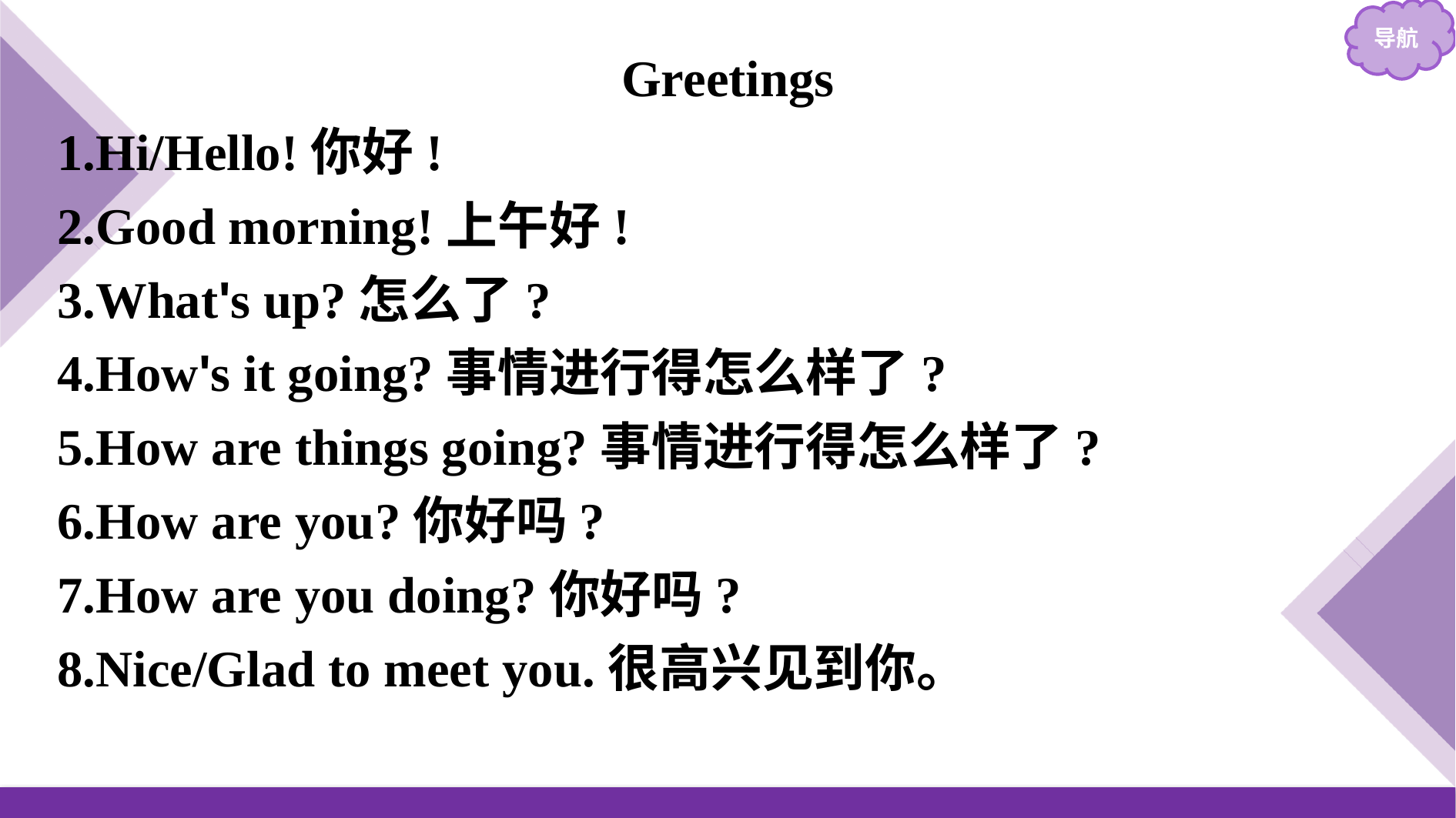

Greetings
1.Hi/Hello!你好!
2.Good morning!上午好!
3.What's up?怎么了?
4.How's it going?事情进行得怎么样了?
5.How are things going?事情进行得怎么样了?
6.How are you?你好吗?
7.How are you doing?你好吗?
8.Nice/Glad to meet you.很高兴见到你。